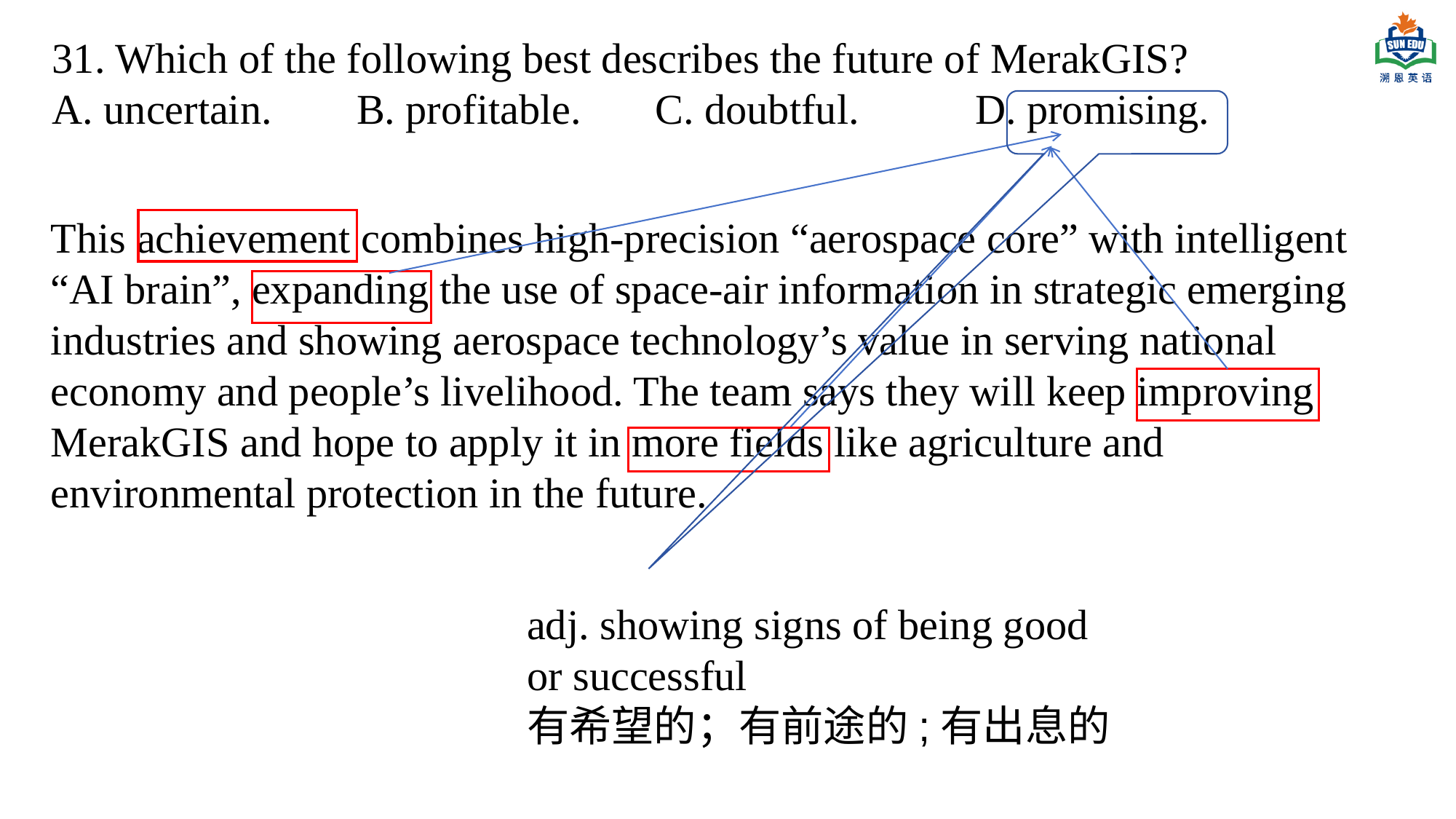

31. Which of the following best describes the future of MerakGIS?
A. uncertain.        B. profitable.       C. doubtful.           D. promising.

This achievement combines high-precision “aerospace core” with intelligent “AI brain”, expanding the use of space-air information in strategic emerging industries and showing aerospace technology’s value in serving national economy and people’s livelihood. The team says they will keep improving MerakGIS and hope to apply it in more fields like agriculture and environmental protection in the future.

adj. showing signs of being good or successful
有希望的；有前途的;有出息的